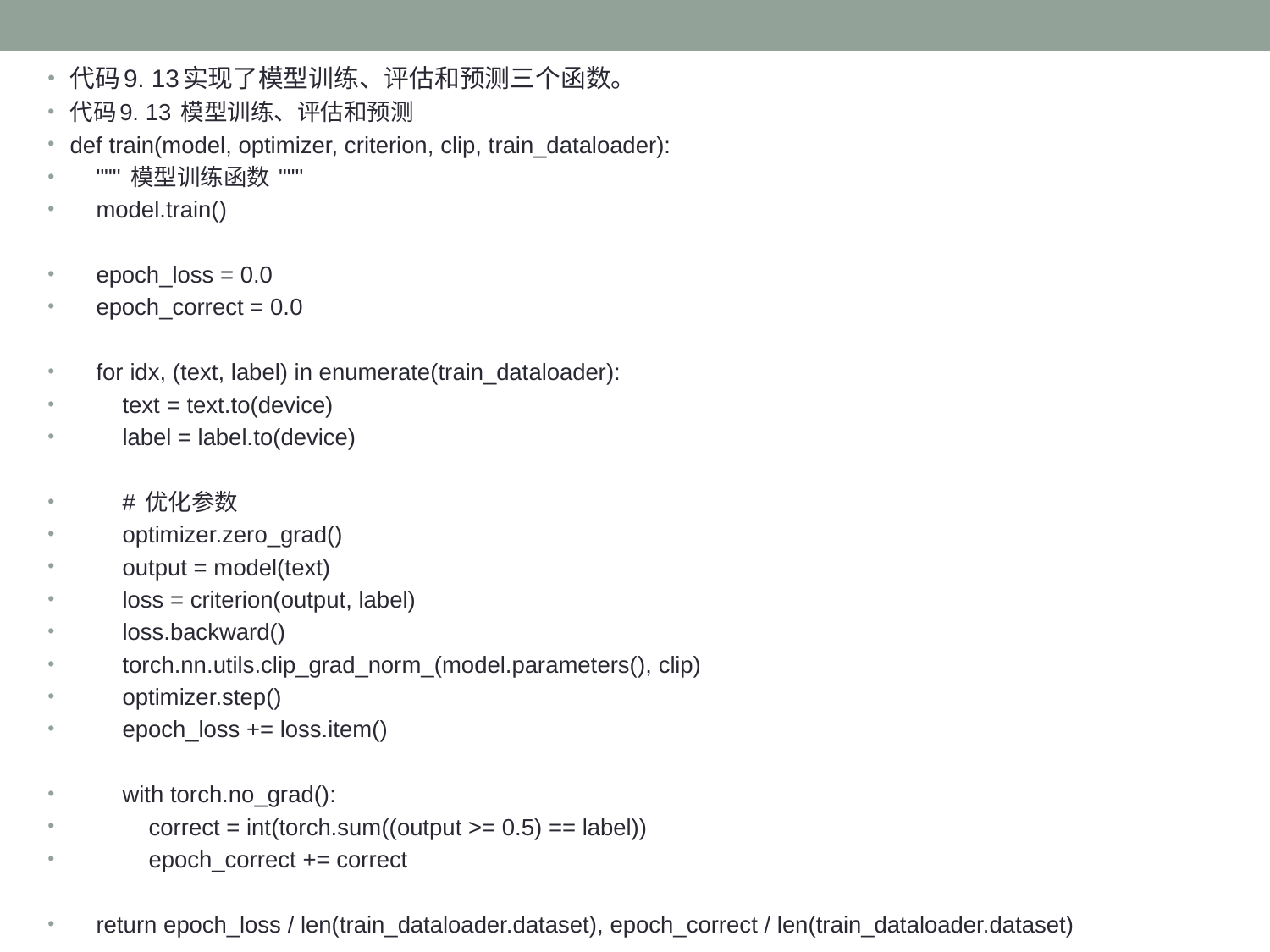

代码9. 13实现了模型训练、评估和预测三个函数。
代码9. 13 模型训练、评估和预测
def train(model, optimizer, criterion, clip, train_dataloader):
    """ 模型训练函数 """
    model.train()

    epoch_loss = 0.0
    epoch_correct = 0.0

    for idx, (text, label) in enumerate(train_dataloader):
        text = text.to(device)
        label = label.to(device)

        # 优化参数
        optimizer.zero_grad()
        output = model(text)
        loss = criterion(output, label)
        loss.backward()
        torch.nn.utils.clip_grad_norm_(model.parameters(), clip)
        optimizer.step()
        epoch_loss += loss.item()

        with torch.no_grad():
            correct = int(torch.sum((output >= 0.5) == label))
            epoch_correct += correct

    return epoch_loss / len(train_dataloader.dataset), epoch_correct / len(train_dataloader.dataset)